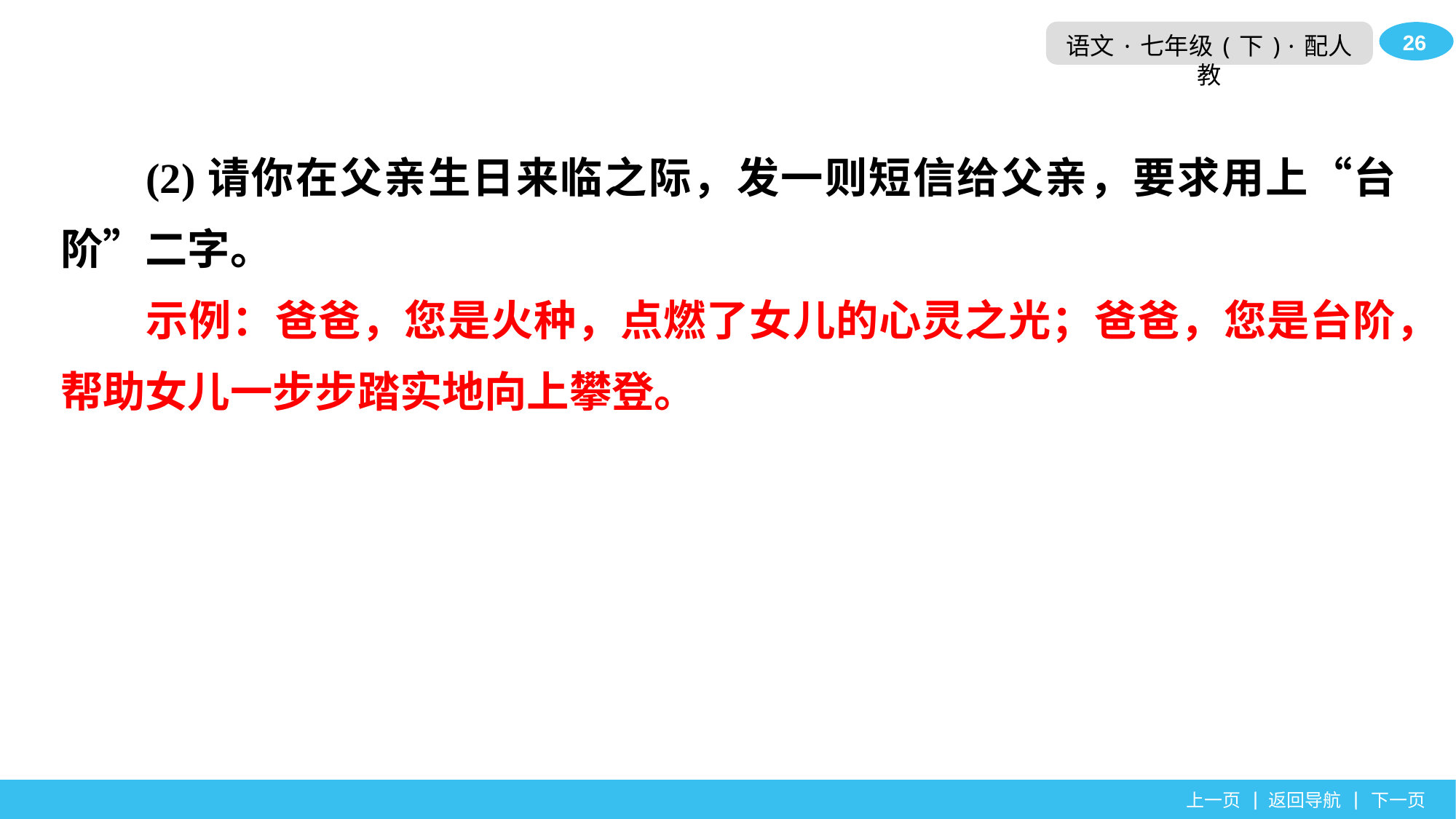

(2)请你在父亲生日来临之际，发一则短信给父亲，要求用上“台阶”二字。
示例：爸爸，您是火种，点燃了女儿的心灵之光；爸爸，您是台阶，帮助女儿一步步踏实地向上攀登。